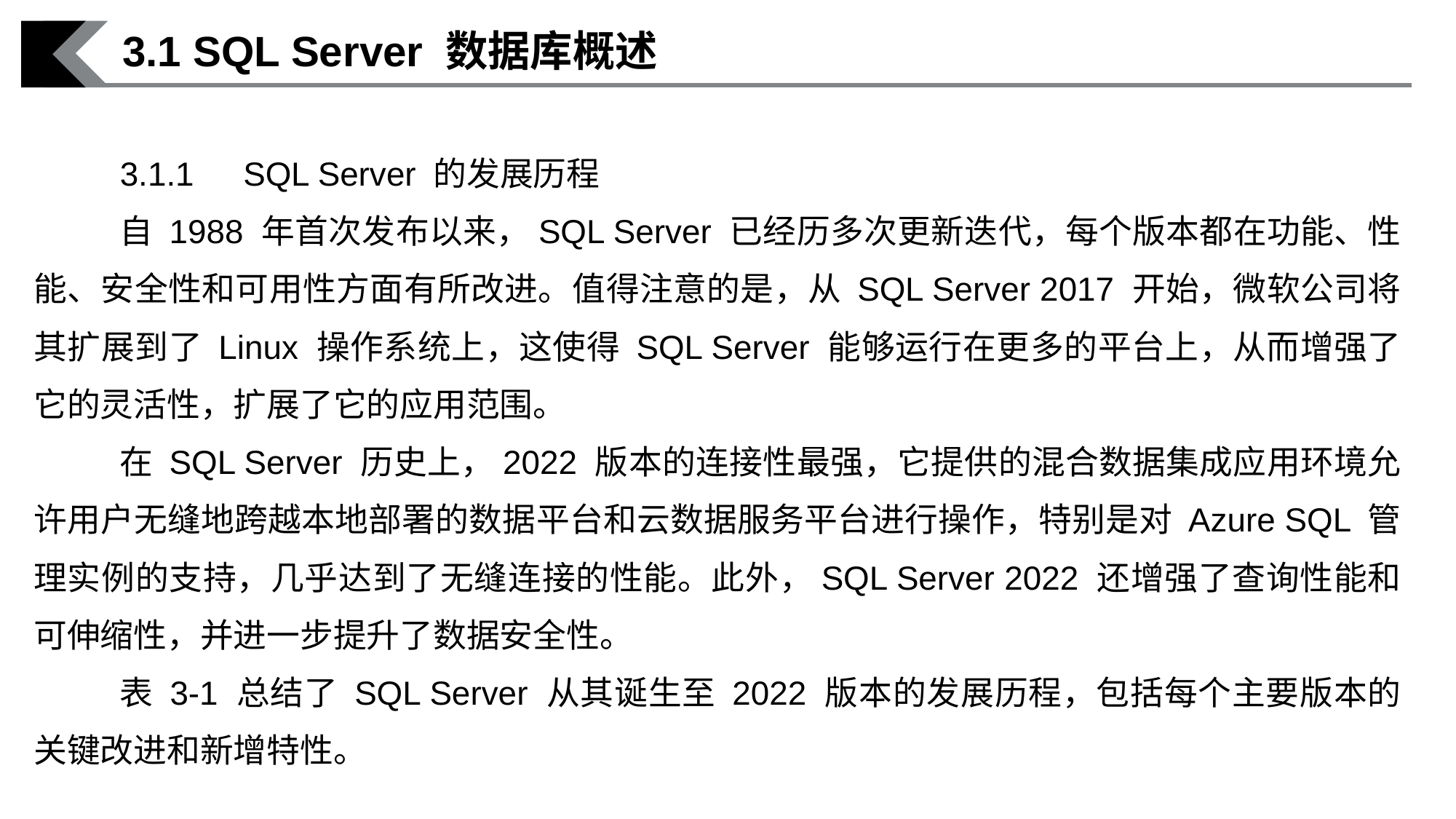

3.1 SQL Server 数据库概述
3.1.1　SQL Server 的发展历程
自 1988 年首次发布以来，SQL Server 已经历多次更新迭代，每个版本都在功能、性能、安全性和可用性方面有所改进。值得注意的是，从 SQL Server 2017 开始，微软公司将其扩展到了 Linux 操作系统上，这使得 SQL Server 能够运行在更多的平台上，从而增强了它的灵活性，扩展了它的应用范围。
在 SQL Server 历史上，2022 版本的连接性最强，它提供的混合数据集成应用环境允许用户无缝地跨越本地部署的数据平台和云数据服务平台进行操作，特别是对 Azure SQL 管理实例的支持，几乎达到了无缝连接的性能。此外，SQL Server 2022 还增强了查询性能和可伸缩性，并进一步提升了数据安全性。
表 3-1 总结了 SQL Server 从其诞生至 2022 版本的发展历程，包括每个主要版本的关键改进和新增特性。